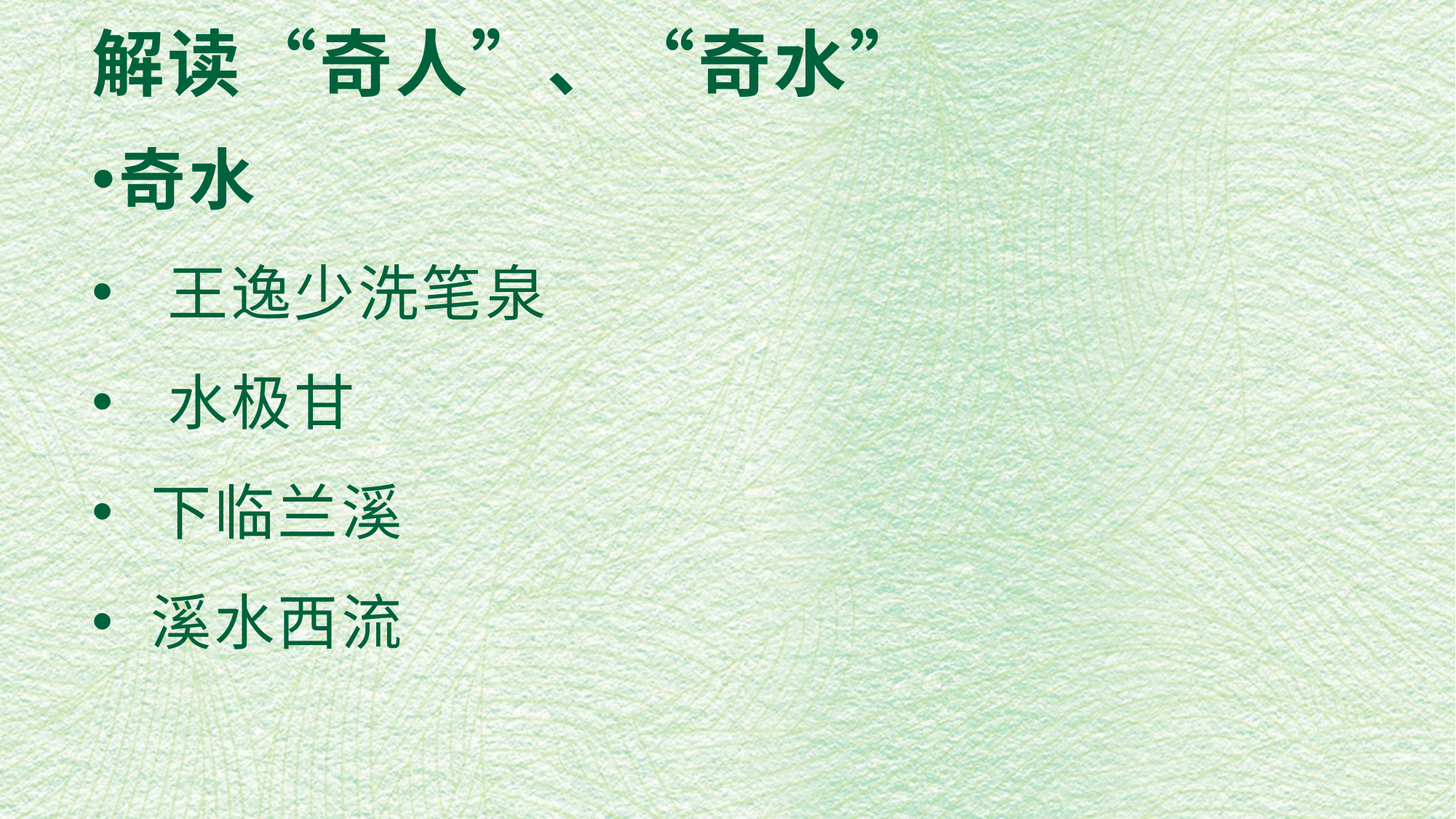

# 解读“奇人”、“奇水”
奇水
  王逸少洗笔泉
  水极甘
 下临兰溪
 溪水西流